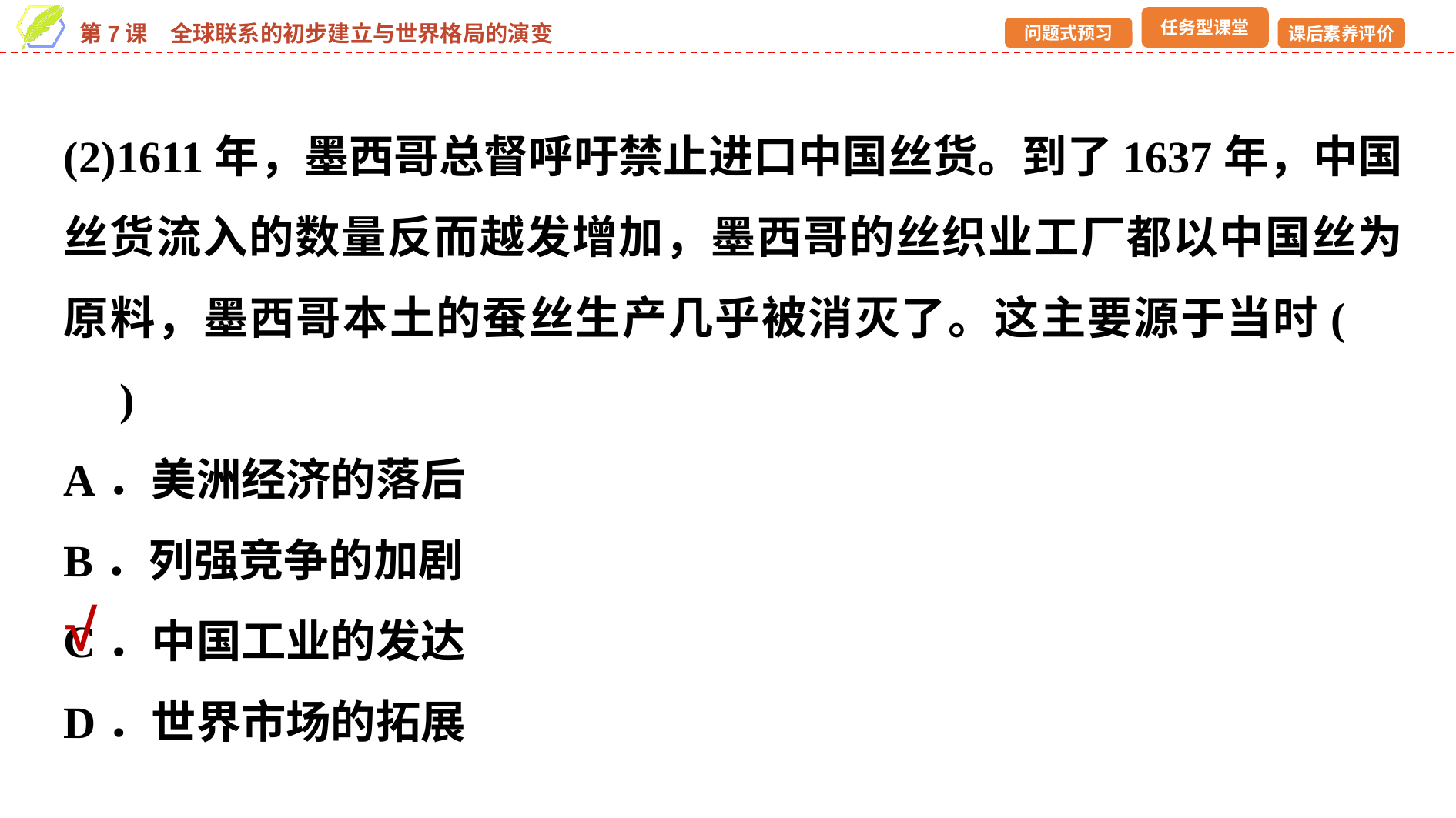

(2)1611年，墨西哥总督呼吁禁止进口中国丝货。到了1637年，中国丝货流入的数量反而越发增加，墨西哥的丝织业工厂都以中国丝为原料，墨西哥本土的蚕丝生产几乎被消灭了。这主要源于当时(　　)
A．美洲经济的落后
B．列强竞争的加剧
C．中国工业的发达
D．世界市场的拓展
√